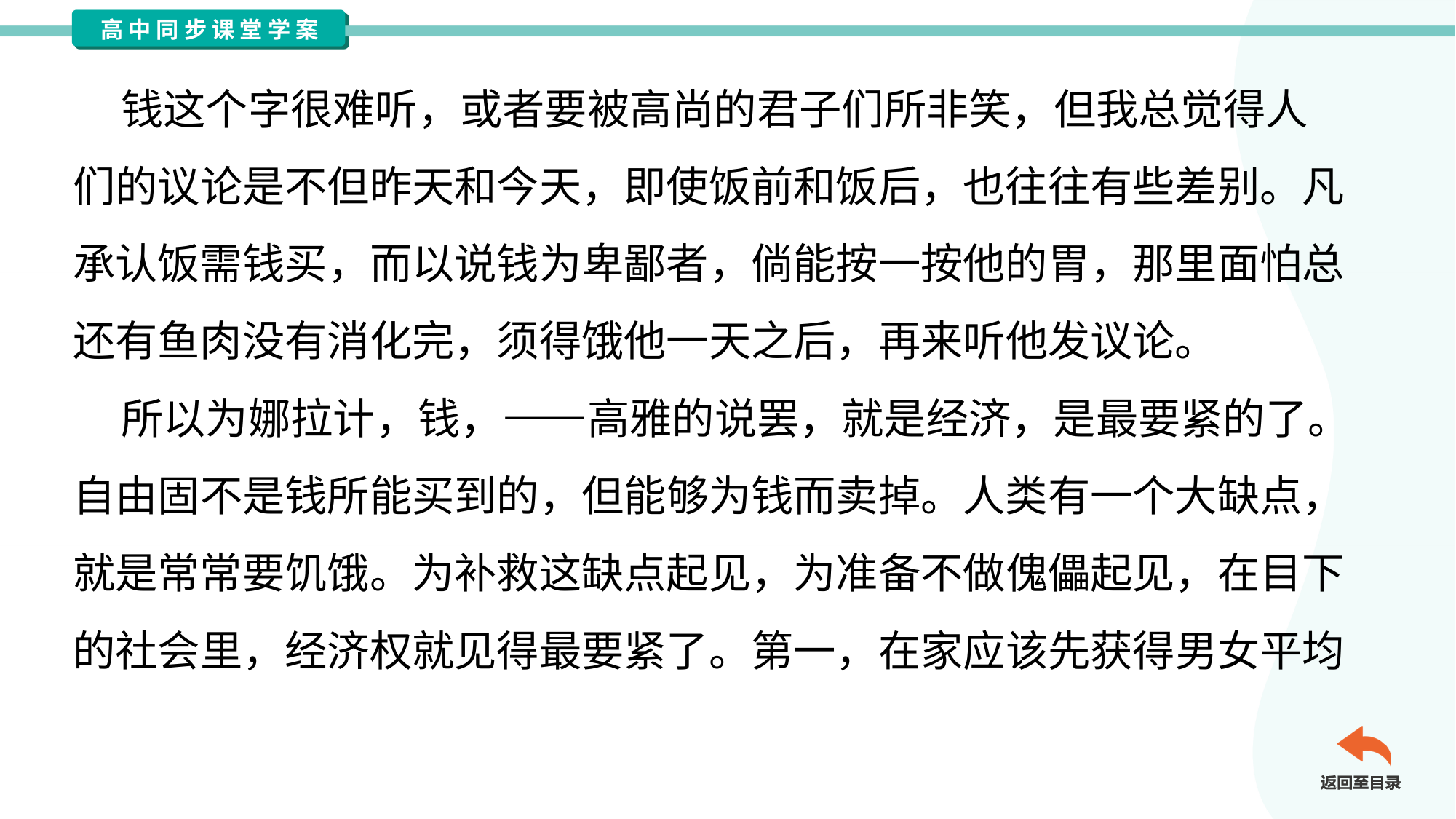

钱这个字很难听，或者要被高尚的君子们所非笑，但我总觉得人
们的议论是不但昨天和今天，即使饭前和饭后，也往往有些差别。凡
承认饭需钱买，而以说钱为卑鄙者，倘能按一按他的胃，那里面怕总
还有鱼肉没有消化完，须得饿他一天之后，再来听他发议论。
    所以为娜拉计，钱，——高雅的说罢，就是经济，是最要紧的了。
自由固不是钱所能买到的，但能够为钱而卖掉。人类有一个大缺点，
就是常常要饥饿。为补救这缺点起见，为准备不做傀儡起见，在目下
的社会里，经济权就见得最要紧了。第一，在家应该先获得男女平均